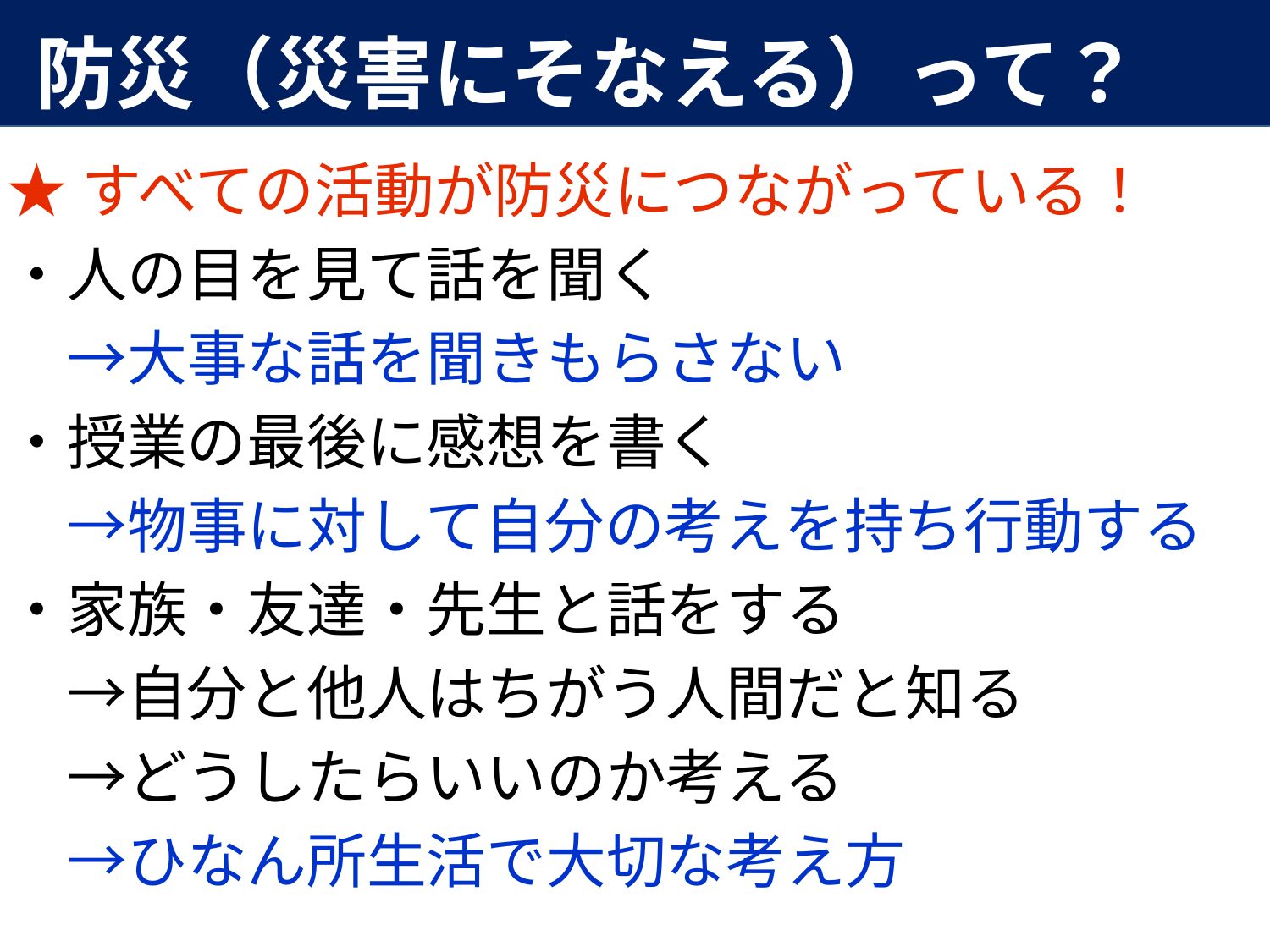

第５問
防災（災害にそなえる）って？
★すべての活動が防災につながっている！
・人の目を見て話を聞く
　→大事な話を聞きもらさない
・授業の最後に感想を書く
　→物事に対して自分の考えを持ち行動する
・家族・友達・先生と話をする
　→自分と他人はちがう人間だと知る
　→どうしたらいいのか考える
　→ひなん所生活で大切な考え方